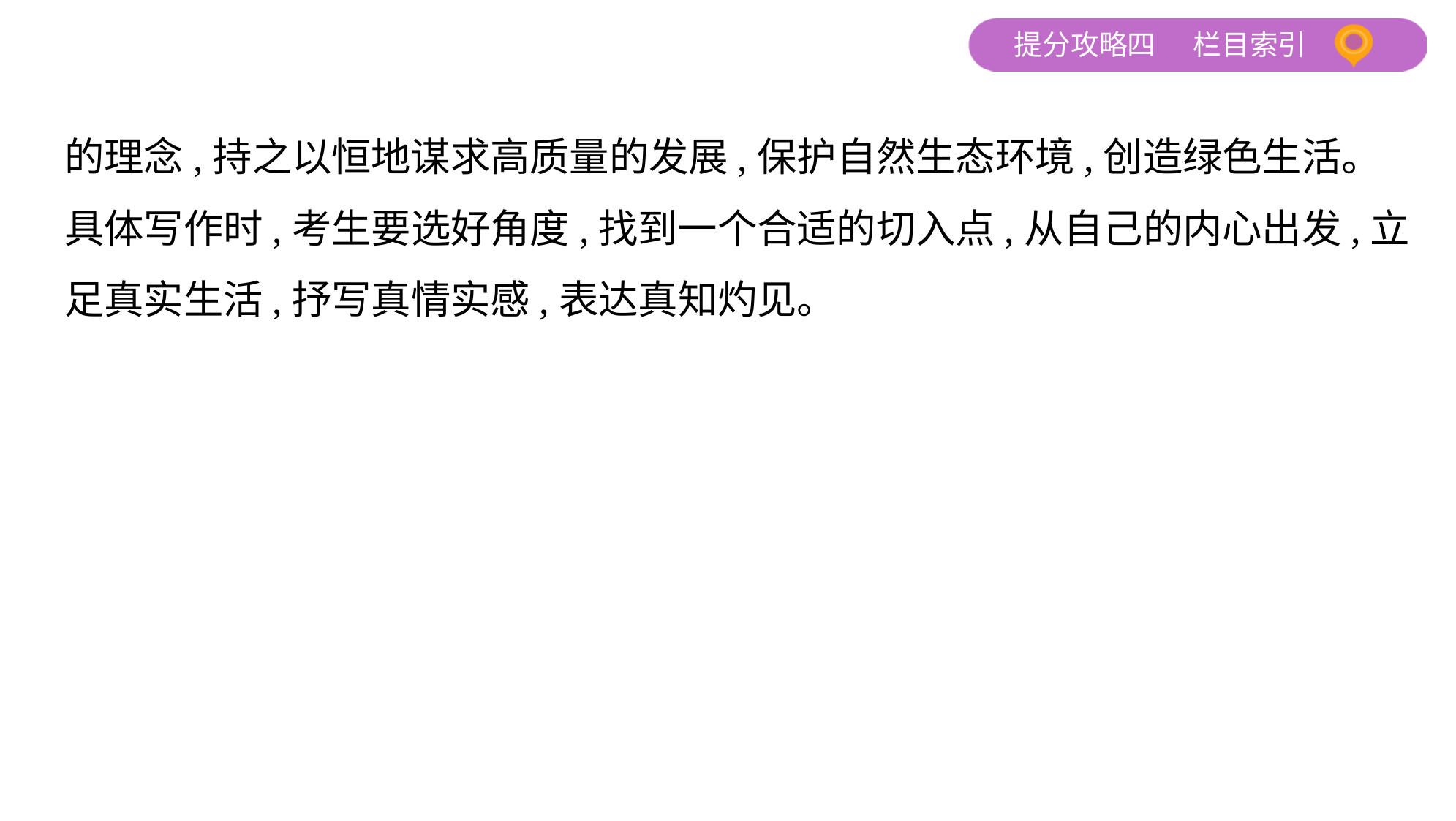

的理念,持之以恒地谋求高质量的发展,保护自然生态环境,创造绿色生活。
具体写作时,考生要选好角度,找到一个合适的切入点,从自己的内心出发,立
足真实生活,抒写真情实感,表达真知灼见。